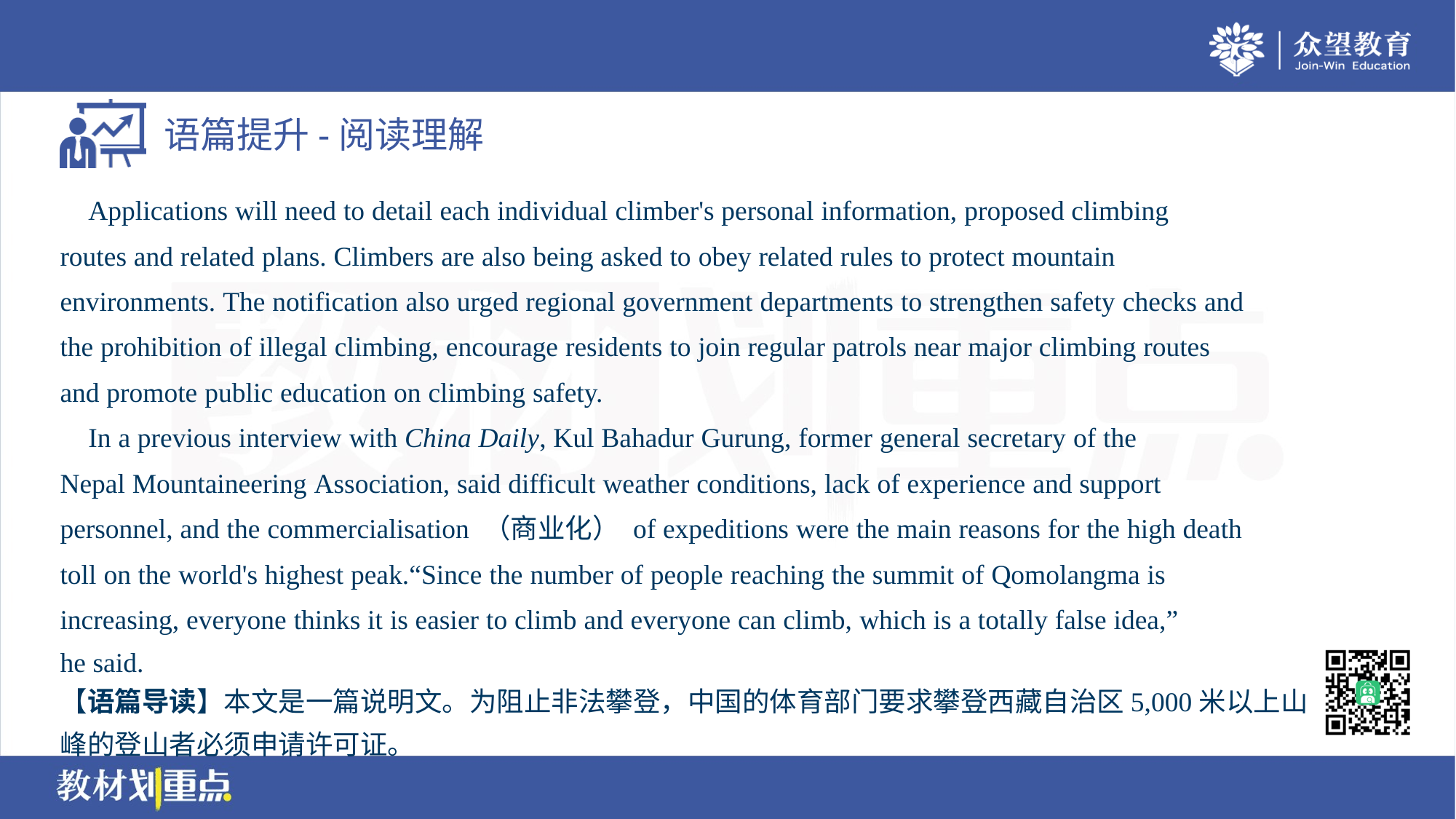

Applications will need to detail each individual climber's personal information, proposed climbing
routes and related plans. Climbers are also being asked to obey related rules to protect mountain
environments. The notification also urged regional government departments to strengthen safety checks and
the prohibition of illegal climbing, encourage residents to join regular patrols near major climbing routes
and promote public education on climbing safety.
    In a previous interview with China Daily, Kul Bahadur Gurung, former general secretary of the
Nepal Mountaineering Association, said difficult weather conditions, lack of experience and support
personnel, and the commercialisation （商业化） of expeditions were the main reasons for the high death
toll on the world's highest peak.“Since the number of people reaching the summit of Qomolangma is
increasing, everyone thinks it is easier to climb and everyone can climb, which is a totally false idea,”
he said.
【语篇导读】本文是一篇说明文。为阻止非法攀登，中国的体育部门要求攀登西藏自治区5,000米以上山
峰的登山者必须申请许可证。